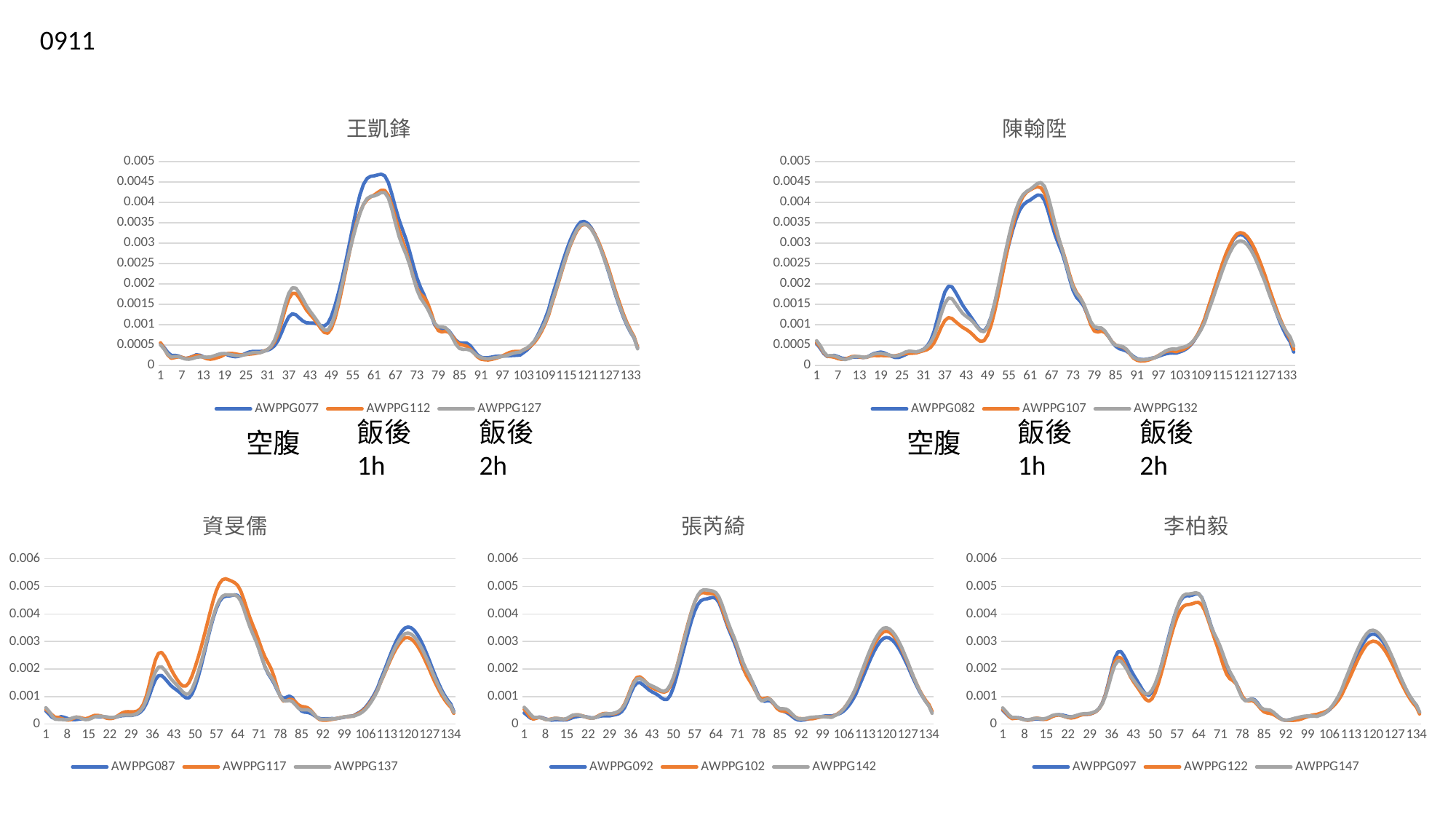

0911

### Chart: 王凱鋒

| Category | AWPPG077 | AWPPG112 | AWPPG127 |
|---|---|---|---|

### Chart: 陳翰陞

| Category | AWPPG082 | AWPPG107 | AWPPG132 |
|---|---|---|---|
飯後1h
飯後
2h
飯後1h
飯後
2h
空腹
空腹

### Chart: 資旻儒

| Category | AWPPG087 | AWPPG117 | AWPPG137 |
|---|---|---|---|

### Chart: 張芮綺

| Category | AWPPG092 | AWPPG102 | AWPPG142 |
|---|---|---|---|

### Chart: 李柏毅

| Category | AWPPG097 | AWPPG122 | AWPPG147 |
|---|---|---|---|